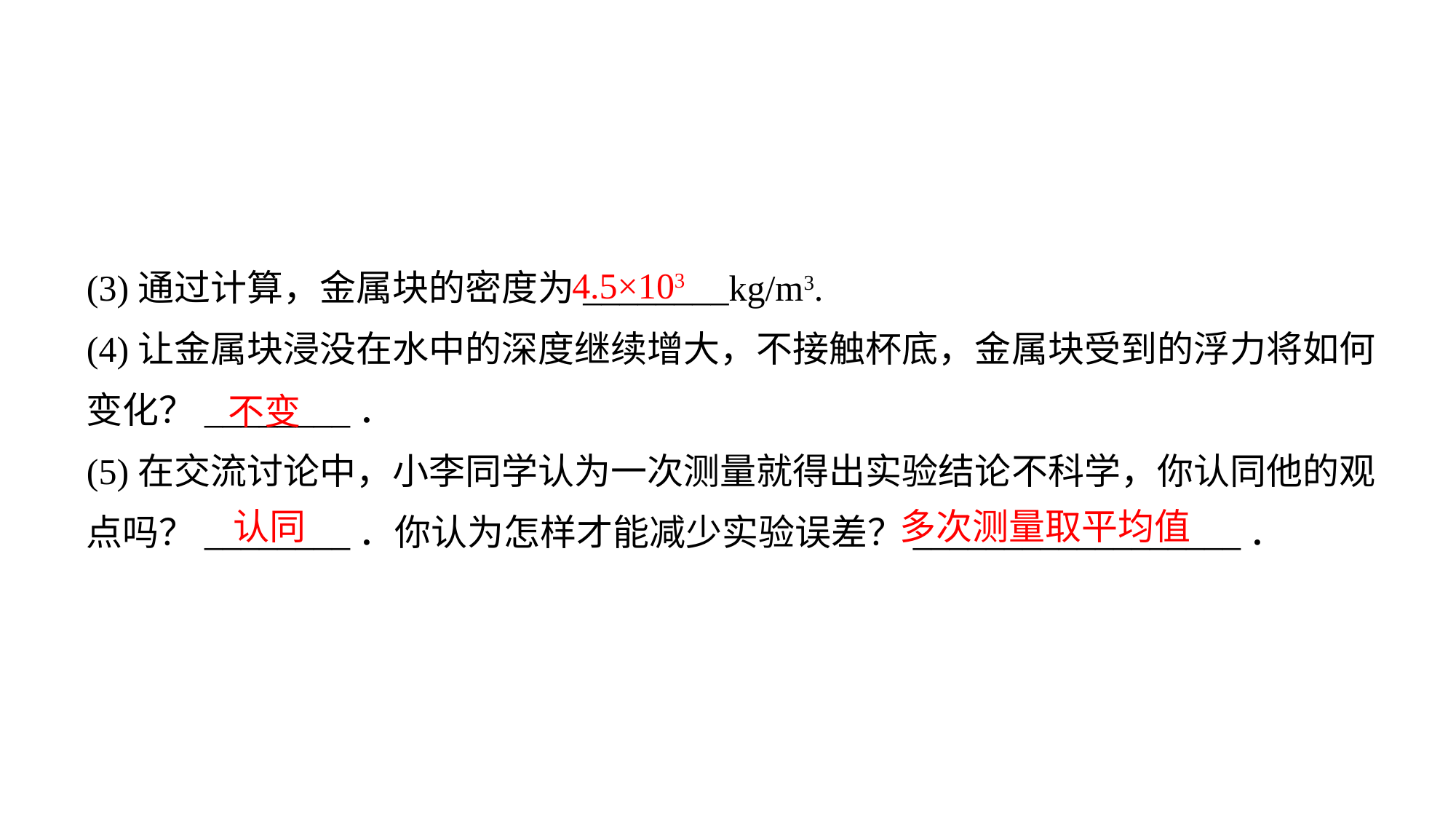

(3)通过计算，金属块的密度为________kg/m3.
(4)让金属块浸没在水中的深度继续增大，不接触杯底，金属块受到的浮力将如何变化？________．
(5)在交流讨论中，小李同学认为一次测量就得出实验结论不科学，你认同他的观点吗？________．你认为怎样才能减少实验误差？__________________．
4.5×103
不变
认同
多次测量取平均值